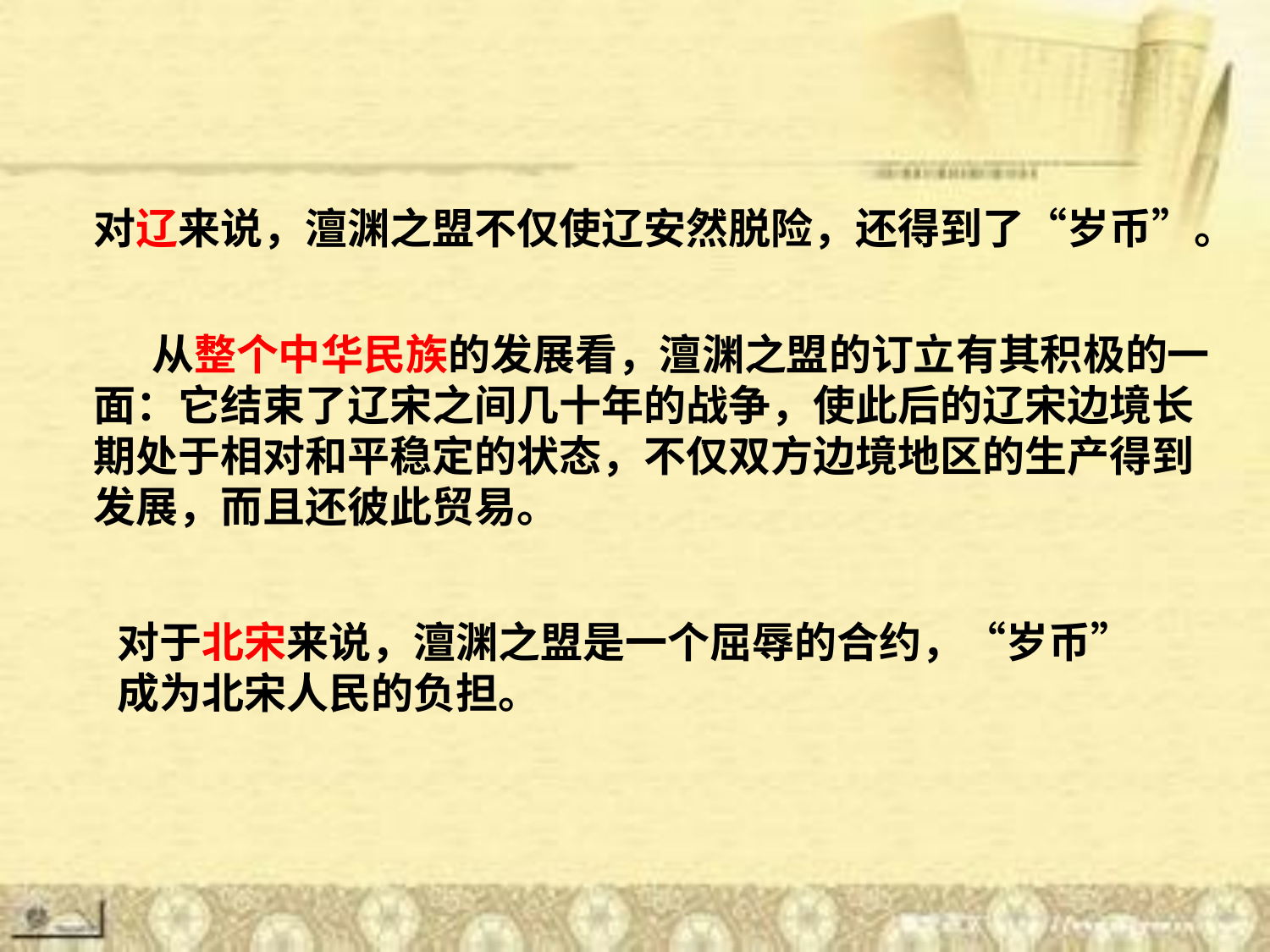

对辽来说，澶渊之盟不仅使辽安然脱险，还得到了“岁币”。
     从整个中华民族的发展看，澶渊之盟的订立有其积极的一面：它结束了辽宋之间几十年的战争，使此后的辽宋边境长期处于相对和平稳定的状态，不仅双方边境地区的生产得到发展，而且还彼此贸易。
对于北宋来说，澶渊之盟是一个屈辱的合约，“岁币”成为北宋人民的负担。